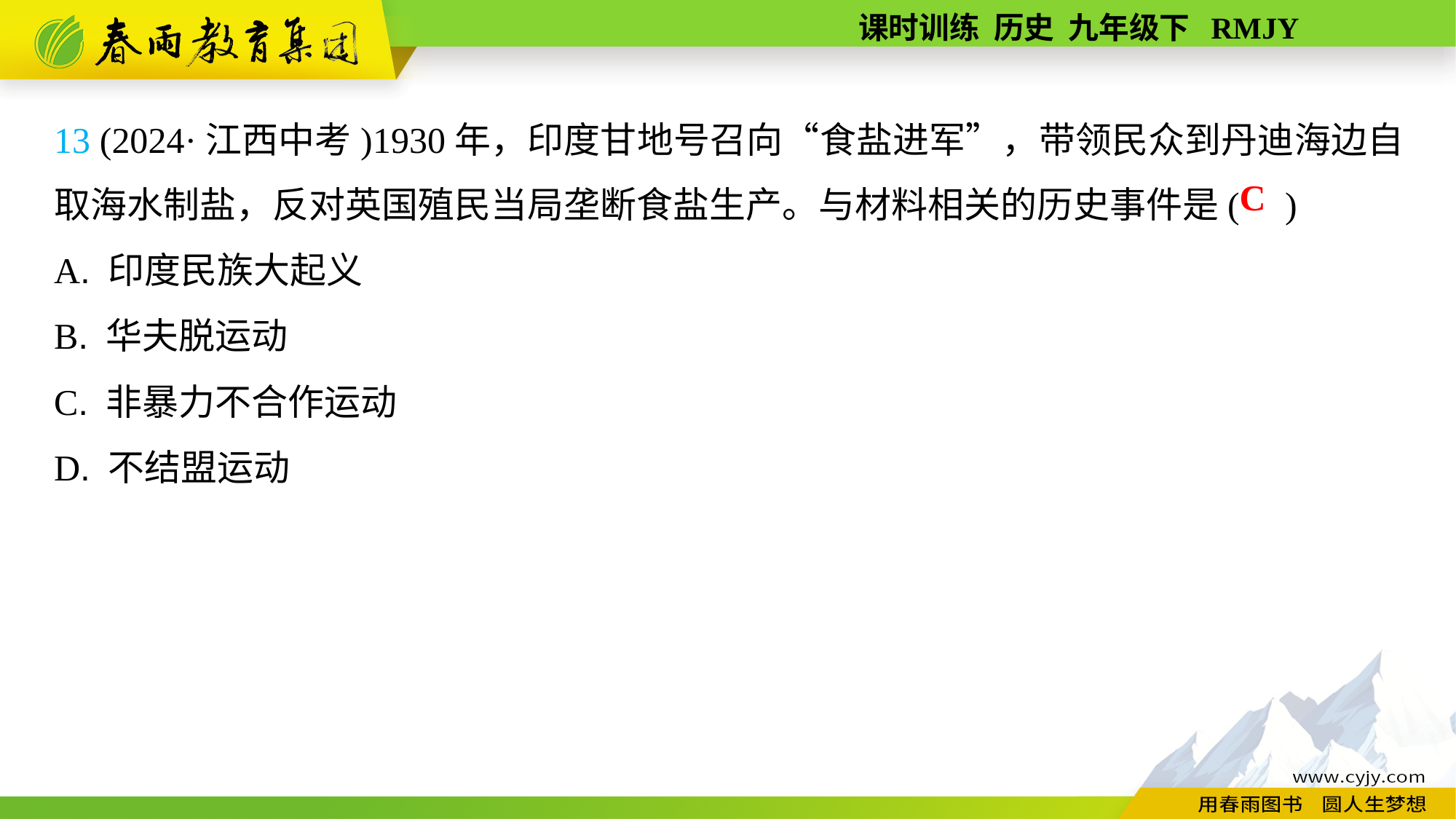

13 (2024·江西中考)1930年，印度甘地号召向“食盐进军”，带领民众到丹迪海边自取海水制盐，反对英国殖民当局垄断食盐生产。与材料相关的历史事件是(     )
A. 印度民族大起义
B. 华夫脱运动
C. 非暴力不合作运动
D. 不结盟运动
C